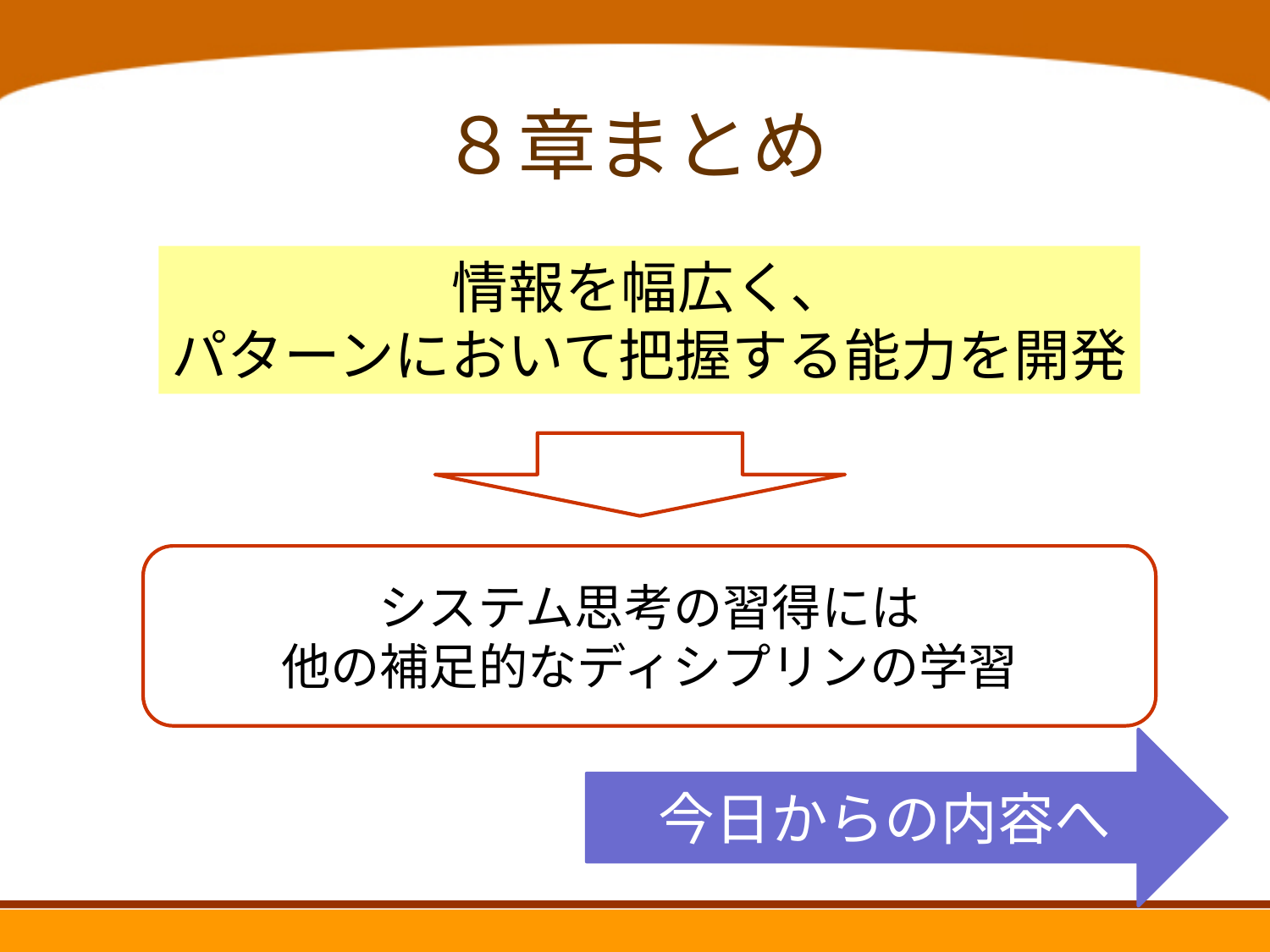

# ８章まとめ
情報を幅広く、
パターンにおいて把握する能力を開発

システム思考の習得には
他の補足的なディシプリンの学習
今日からの内容へ